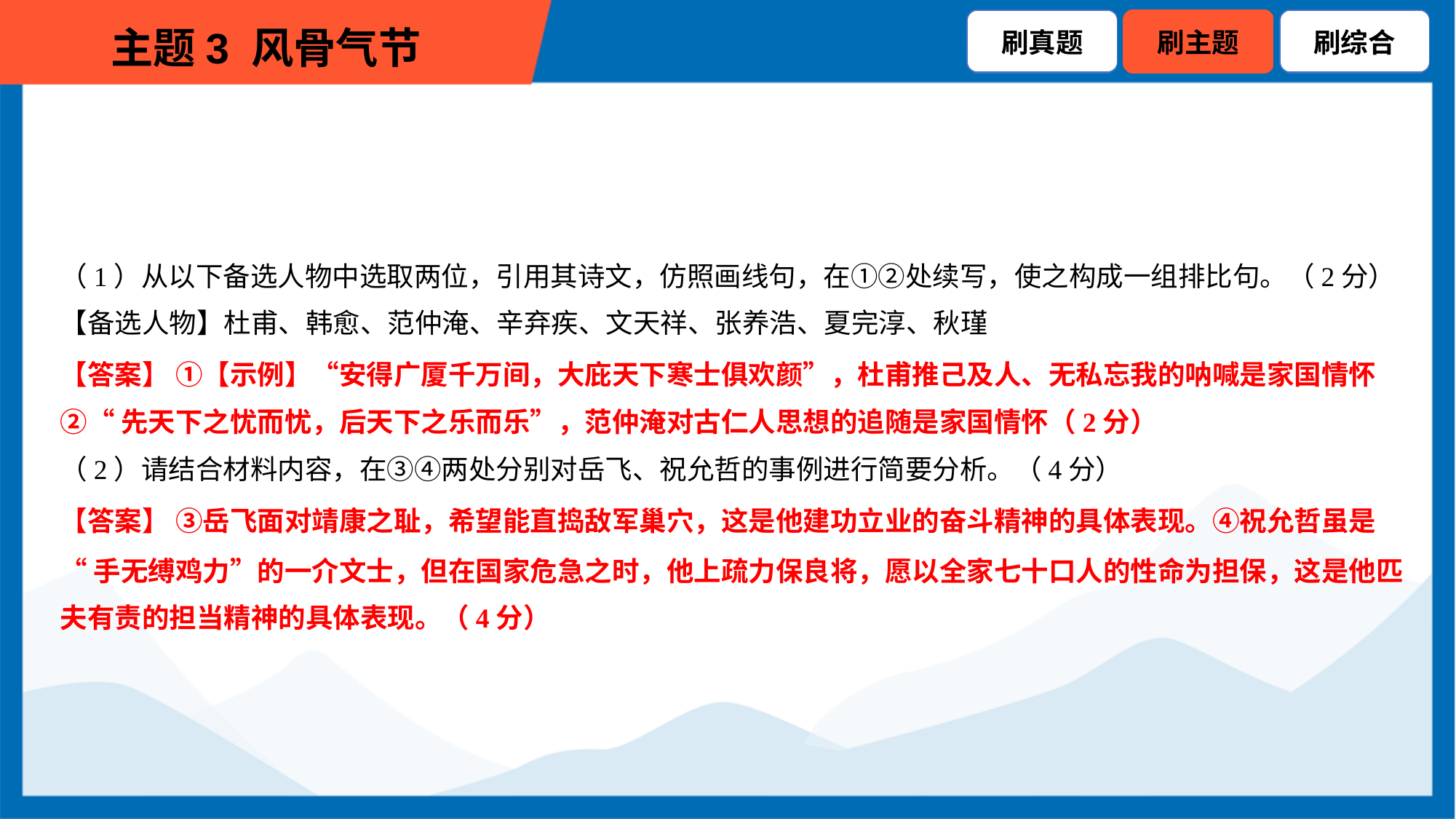

（1）从以下备选人物中选取两位，引用其诗文，仿照画线句，在①②处续写，使之构成一组排比句。（2分）
【备选人物】杜甫、韩愈、范仲淹、辛弃疾、文天祥、张养浩、夏完淳、秋瑾
【答案】 ①【示例】“安得广厦千万间，大庇天下寒士俱欢颜”，杜甫推己及人、无私忘我的呐喊是家国情怀
②“先天下之忧而忧，后天下之乐而乐”，范仲淹对古仁人思想的追随是家国情怀（2分）
（2）请结合材料内容，在③④两处分别对岳飞、祝允哲的事例进行简要分析。（4分）
【答案】 ③岳飞面对靖康之耻，希望能直捣敌军巢穴，这是他建功立业的奋斗精神的具体表现。④祝允哲虽是
“手无缚鸡力”的一介文士，但在国家危急之时，他上疏力保良将，愿以全家七十口人的性命为担保，这是他匹
夫有责的担当精神的具体表现。（4分）